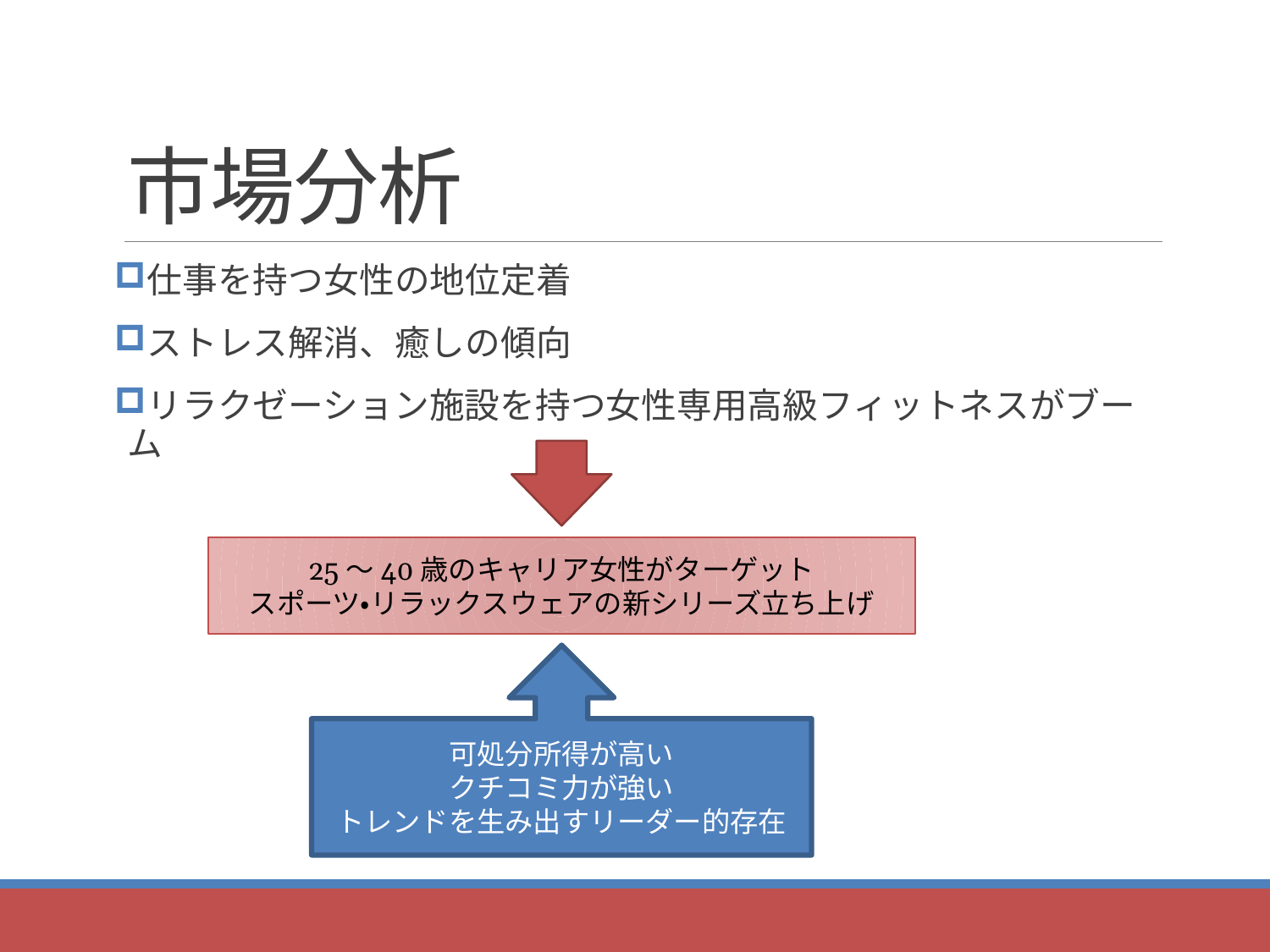

# 市場分析
仕事を持つ女性の地位定着
ストレス解消、癒しの傾向
リラクゼーション施設を持つ女性専用高級フィットネスがブーム

可処分所得が高い
クチコミ力が強い
トレンドを生み出すリーダー的存在
25～40歳のキャリア女性がターゲット
スポーツ・リラックスウェアの新シリーズ立ち上げ